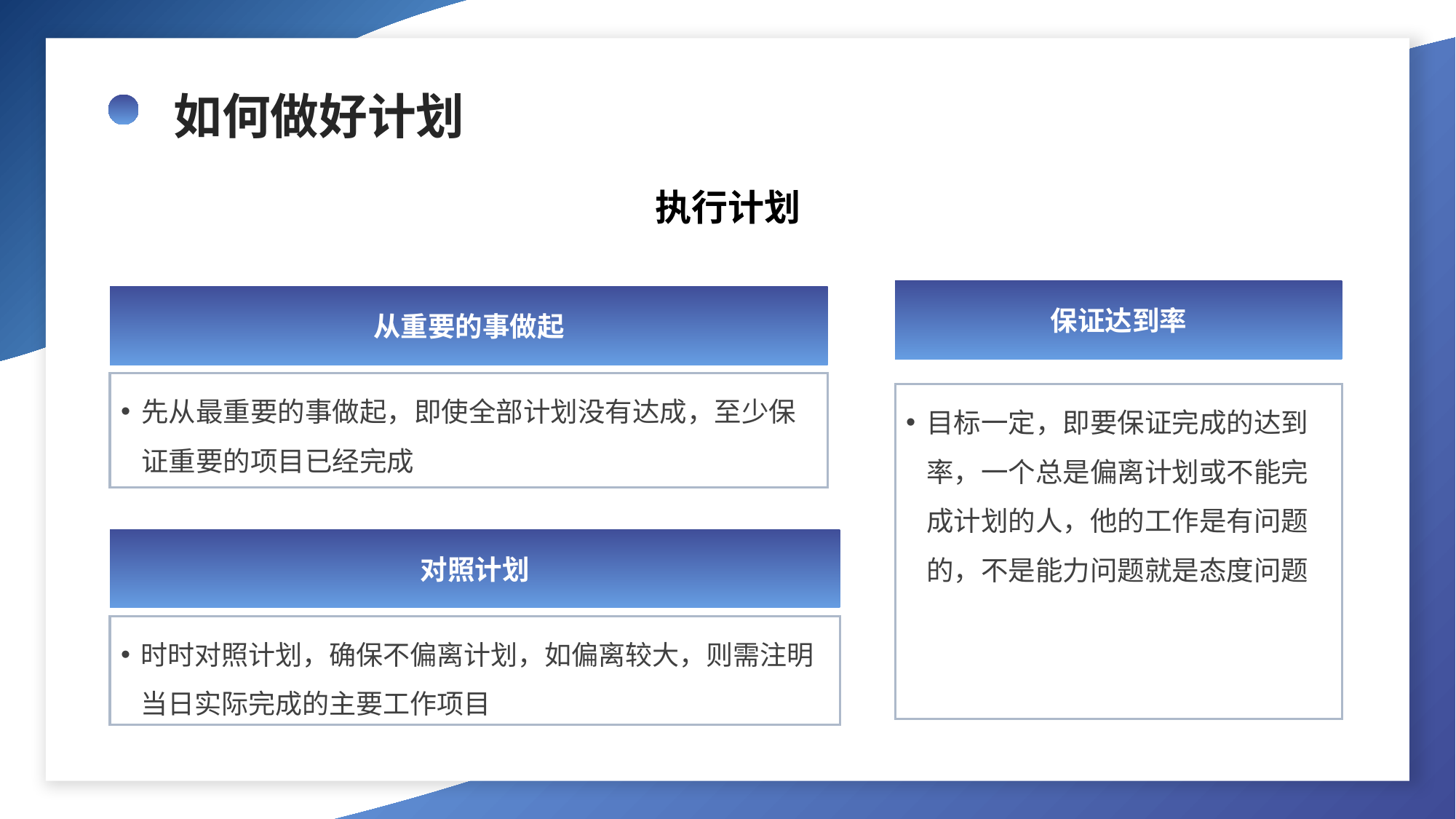

如何做好计划

执行计划
保证达到率
目标一定，即要保证完成的达到率，一个总是偏离计划或不能完成计划的人，他的工作是有问题的，不是能力问题就是态度问题
从重要的事做起
先从最重要的事做起，即使全部计划没有达成，至少保证重要的项目已经完成
对照计划
时时对照计划，确保不偏离计划，如偏离较大，则需注明当日实际完成的主要工作项目